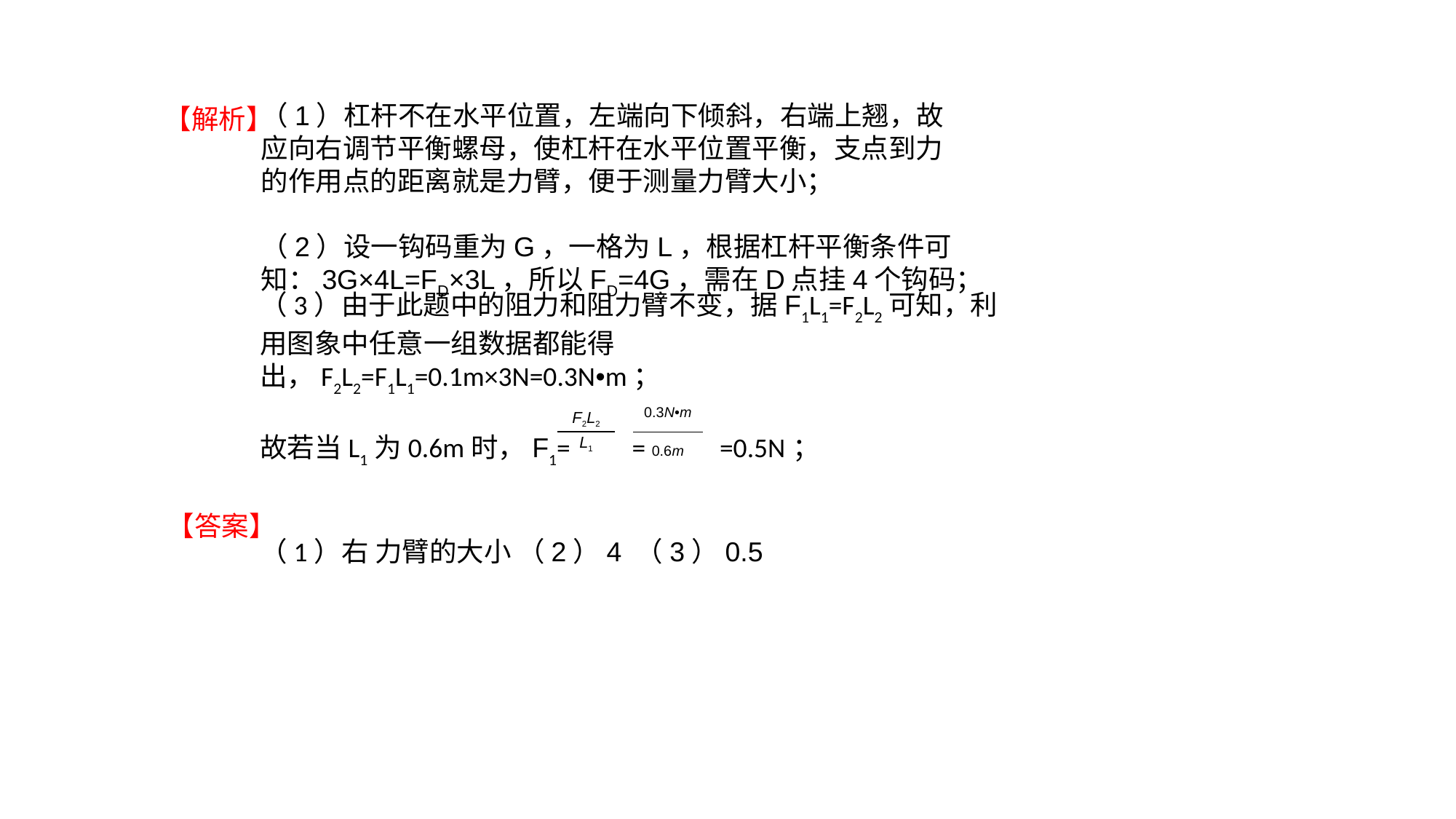

（1）杠杆不在水平位置，左端向下倾斜，右端上翘，故应向右调节平衡螺母，使杠杆在水平位置平衡，支点到力的作用点的距离就是力臂，便于测量力臂大小；
（2）设一钩码重为G，一格为L，根据杠杆平衡条件可知：3G×4L=FD×3L，所以FD=4G，需在D点挂4个钩码；
【解析】
（3）由于此题中的阻力和阻力臂不变，据F1L1=F2L2可知，利用图象中任意一组数据都能得出，F2L2=F1L1=0.1m×3N=0.3N•m；
故若当L1为0.6m时，F1=          =            =0.5N；

（1）右 力臂的大小 （2）4 （3）0.5

| 0.3N•m |
| --- |
| 0.6m |
| F2L2 |
| --- |
| L1 |
【答案】